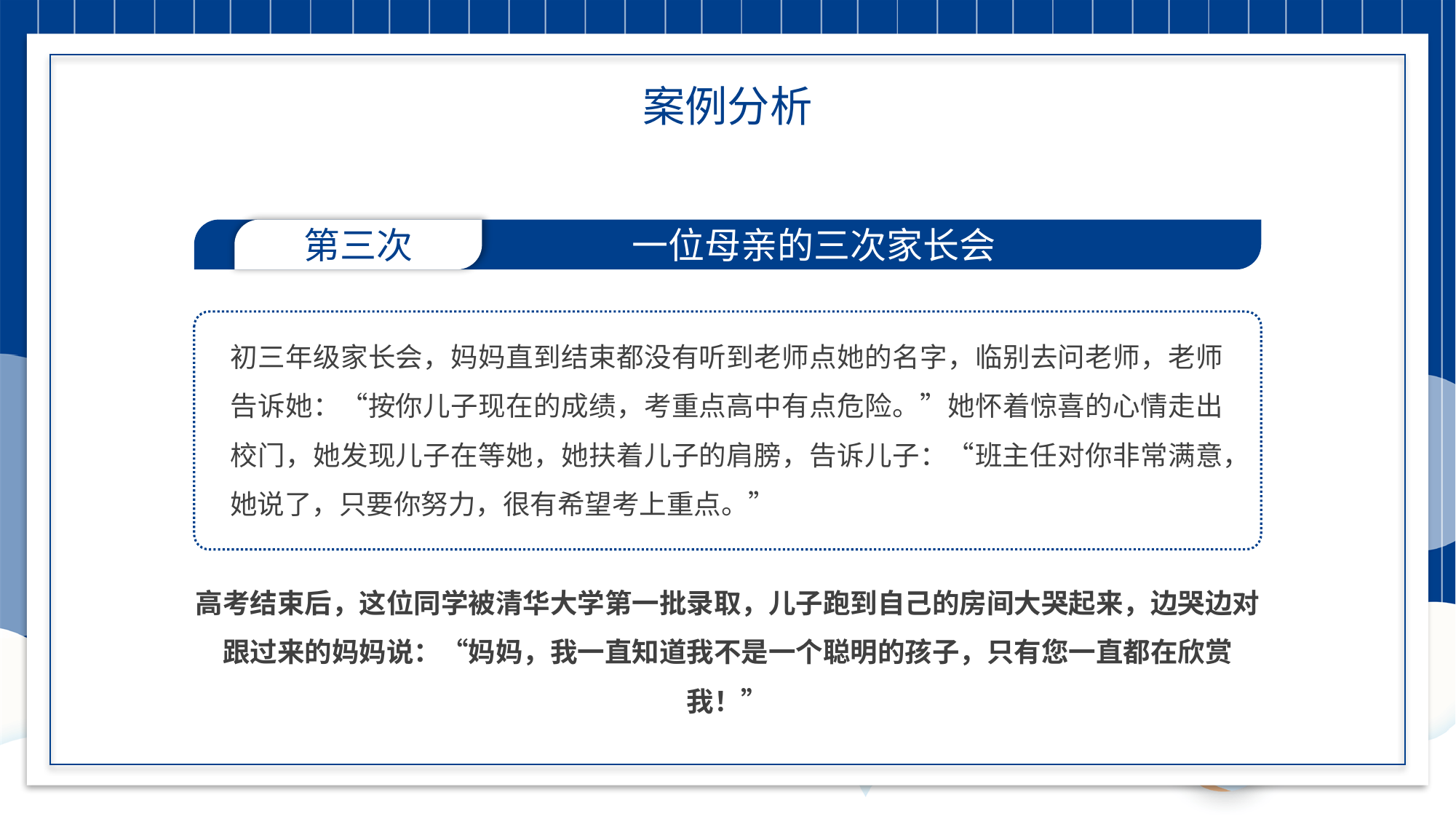

案例分析
第三次
                    一位母亲的三次家长会

初三年级家长会，妈妈直到结束都没有听到老师点她的名字，临别去问老师，老师告诉她：“按你儿子现在的成绩，考重点高中有点危险。”她怀着惊喜的心情走出校门，她发现儿子在等她，她扶着儿子的肩膀，告诉儿子：“班主任对你非常满意，她说了，只要你努力，很有希望考上重点。”
高考结束后，这位同学被清华大学第一批录取，儿子跑到自己的房间大哭起来，边哭边对跟过来的妈妈说：“妈妈，我一直知道我不是一个聪明的孩子，只有您一直都在欣赏我！”